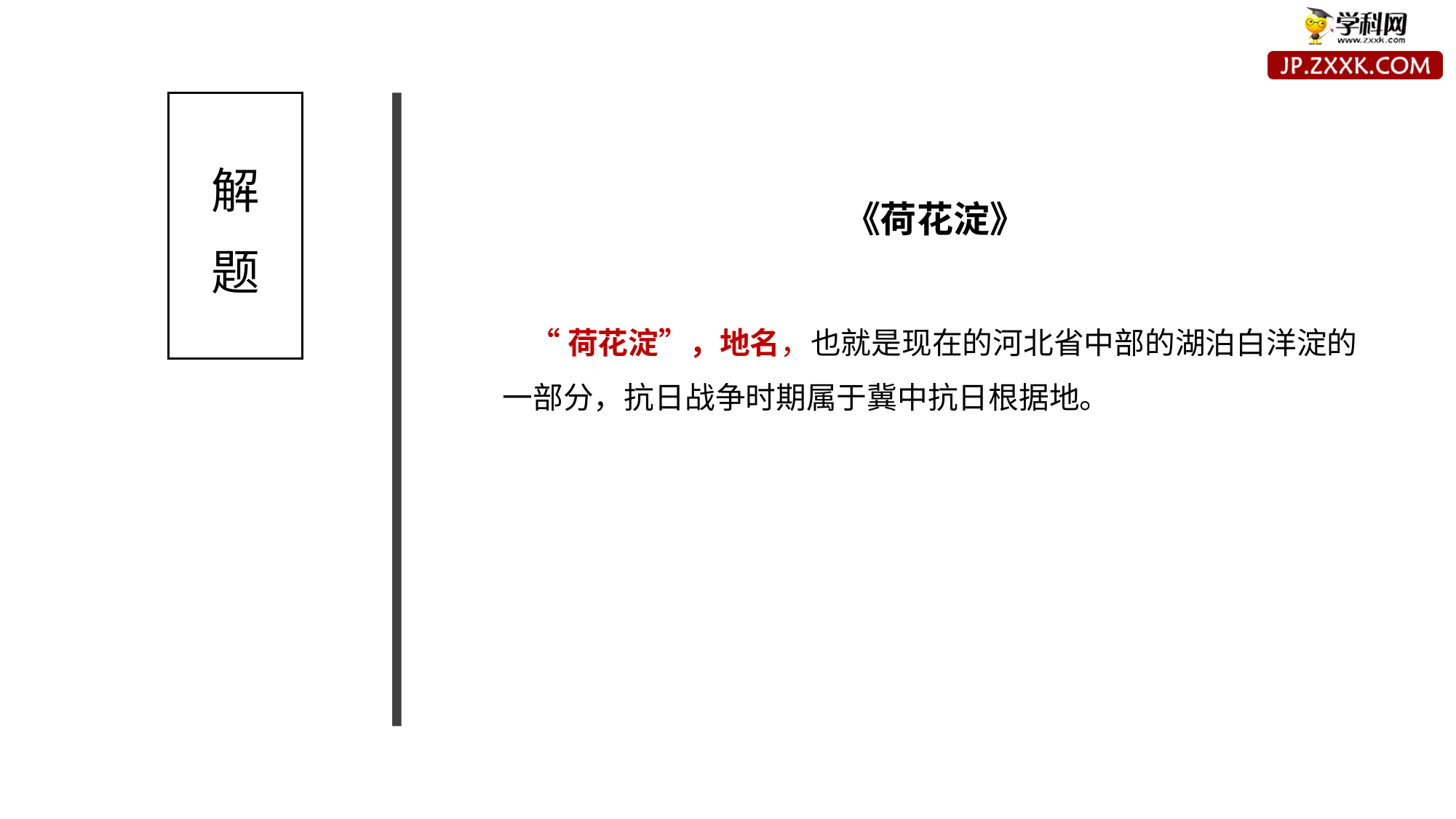

解题
《荷花淀》

    “荷花淀”，地名，也就是现在的河北省中部的湖泊白洋淀的一部分，抗日战争时期属于冀中抗日根据地。